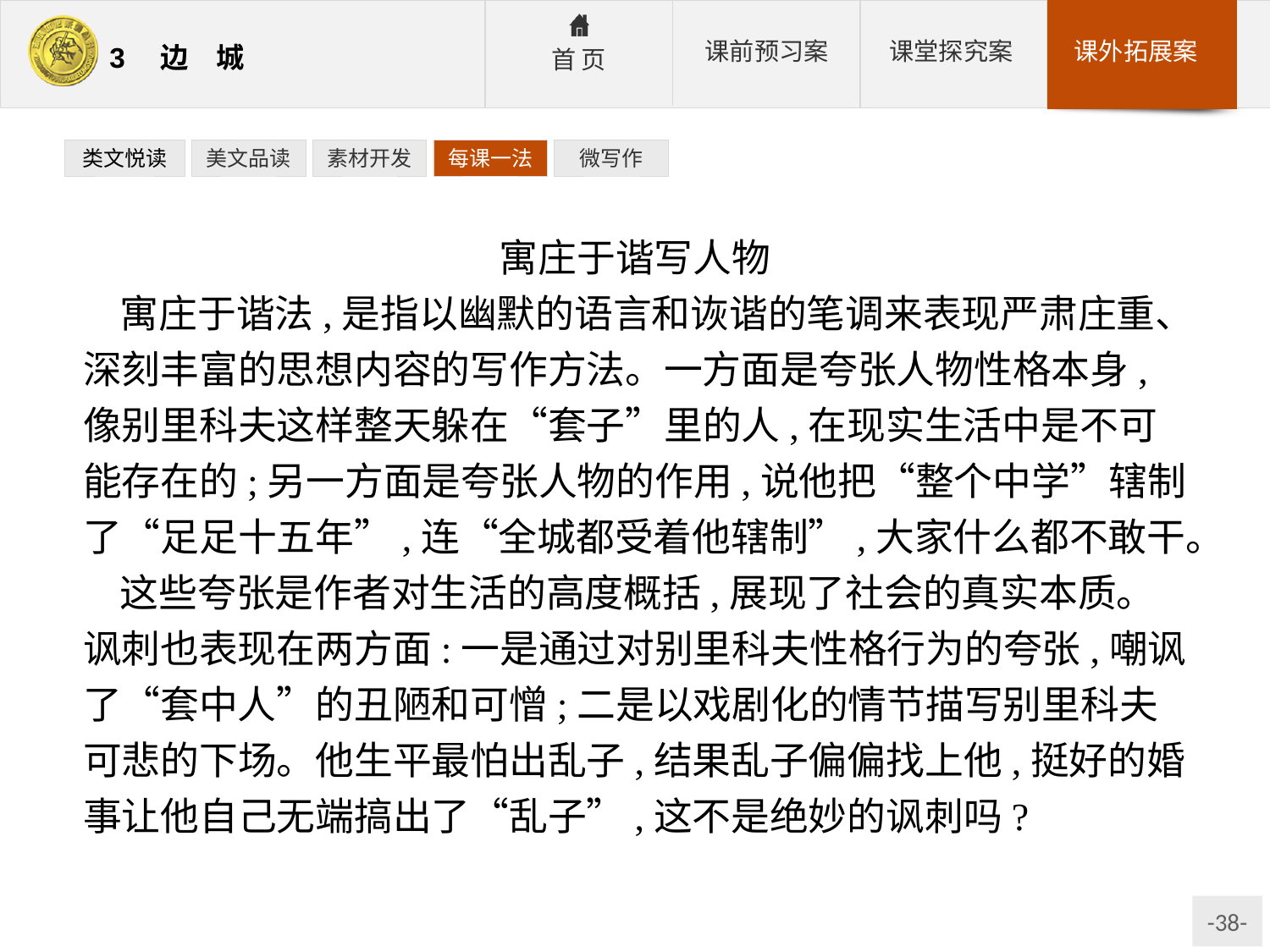

类文悦读
美文品读
素材开发
每课一法
微写作
寓庄于谐写人物
寓庄于谐法,是指以幽默的语言和诙谐的笔调来表现严肃庄重、深刻丰富的思想内容的写作方法。一方面是夸张人物性格本身,像别里科夫这样整天躲在“套子”里的人,在现实生活中是不可能存在的;另一方面是夸张人物的作用,说他把“整个中学”辖制了“足足十五年”,连“全城都受着他辖制”,大家什么都不敢干。
这些夸张是作者对生活的高度概括,展现了社会的真实本质。讽刺也表现在两方面:一是通过对别里科夫性格行为的夸张,嘲讽了“套中人”的丑陋和可憎;二是以戏剧化的情节描写别里科夫可悲的下场。他生平最怕出乱子,结果乱子偏偏找上他,挺好的婚事让他自己无端搞出了“乱子”,这不是绝妙的讽刺吗?